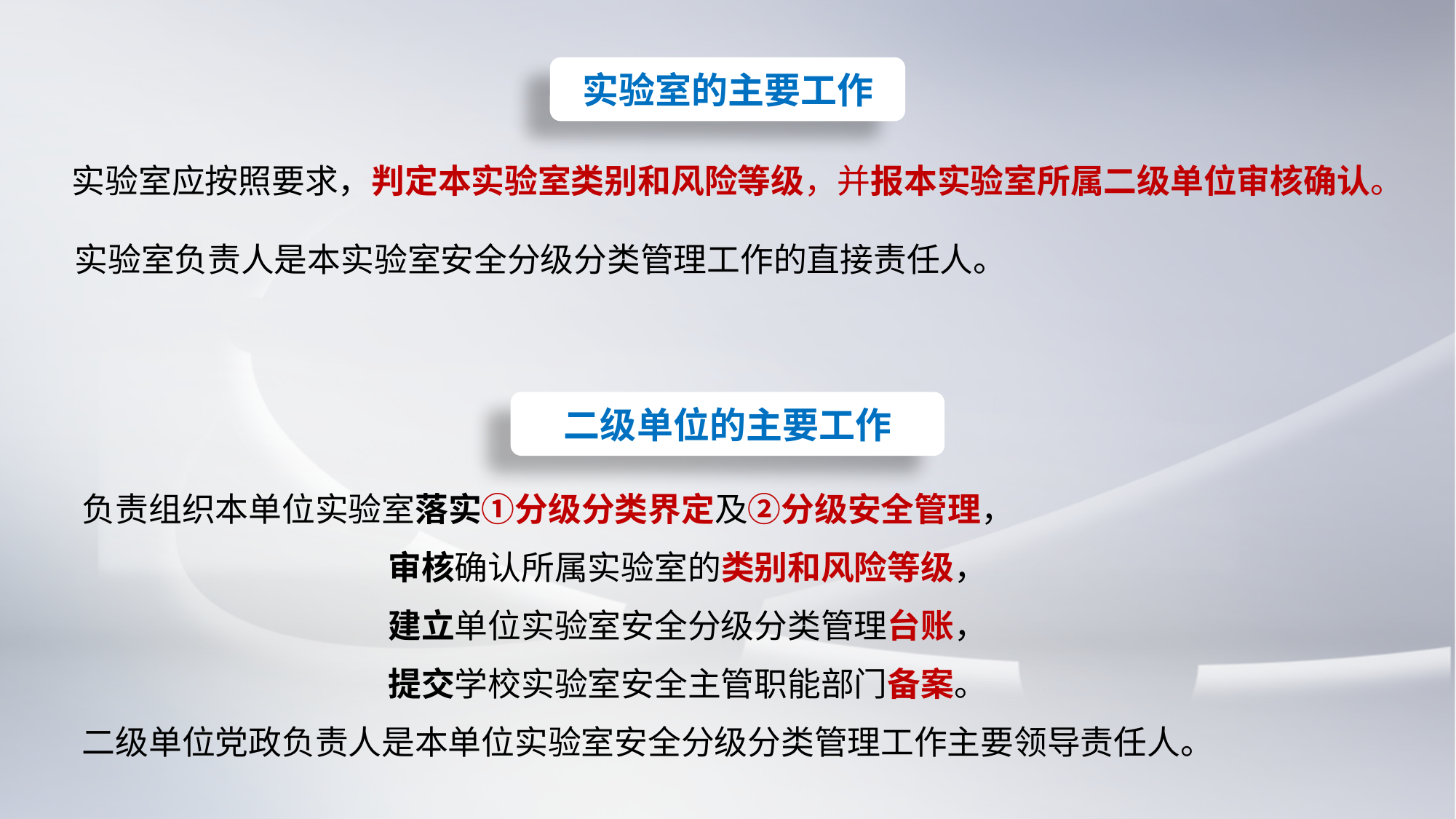

实验室的主要工作
 实验室应按照要求，判定本实验室类别和风险等级，并报本实验室所属二级单位审核确认。
 实验室负责人是本实验室安全分级分类管理工作的直接责任人。
二级单位的主要工作
  负责组织本单位实验室落实①分级分类界定及②分级安全管理，
                                          审核确认所属实验室的类别和风险等级，
                                          建立单位实验室安全分级分类管理台账，
                                          提交学校实验室安全主管职能部门备案。
  二级单位党政负责人是本单位实验室安全分级分类管理工作主要领导责任人。